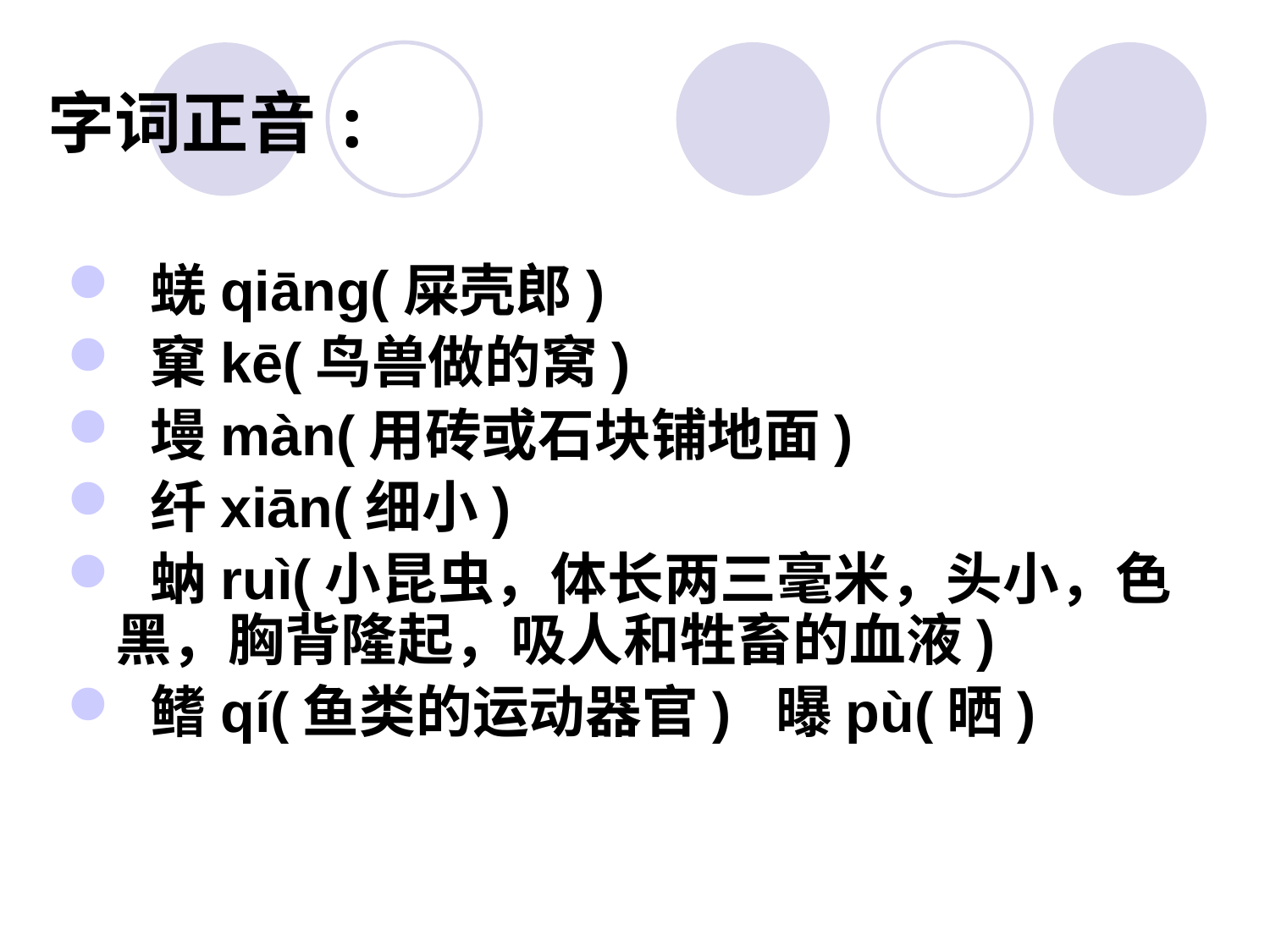

# 字词正音:
 蜣qiāng(屎壳郎)
 窠kē(鸟兽做的窝)
 墁màn(用砖或石块铺地面)
 纤xiān(细小)
 蚋ruì(小昆虫，体长两三毫米，头小，色黑，胸背隆起，吸人和牲畜的血液)
 鳍qí(鱼类的运动器官)  曝pù(晒)